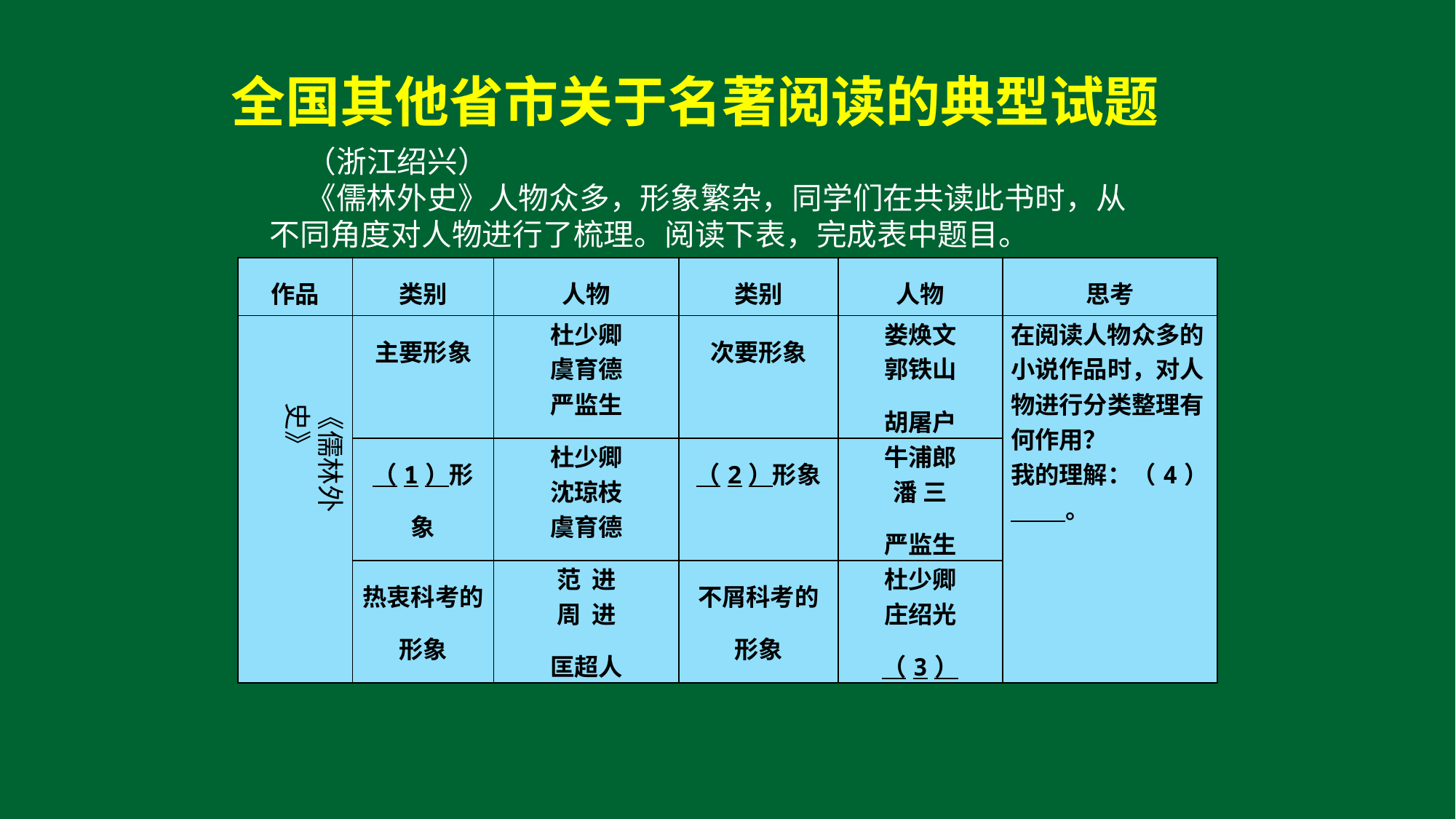

全国其他省市关于名著阅读的典型试题
（浙江绍兴）
《儒林外史》人物众多，形象繁杂，同学们在共读此书时，从不同角度对人物进行了梳理。阅读下表，完成表中题目。
| 作品 | 类别 | 人物 | 类别 | 人物 | 思考 |
| --- | --- | --- | --- | --- | --- |
|  | 主要形象 | 杜少卿 虞育德 严监生 | 次要形象 | 娄焕文 郭铁山 胡屠户 | 在阅读人物众多的小说作品时，对人物进行分类整理有何作用？ 我的理解：（4） 。 |
|  | （1）形象 | 杜少卿 沈琼枝 虞育德 | （2）形象 | 牛浦郎 潘 三 严监生 |  |
|  | 热衷科考的形象 | 范  进 周  进 匡超人 | 不屑科考的形象 | 杜少卿 庄绍光 （3） |  |
《儒林外史》